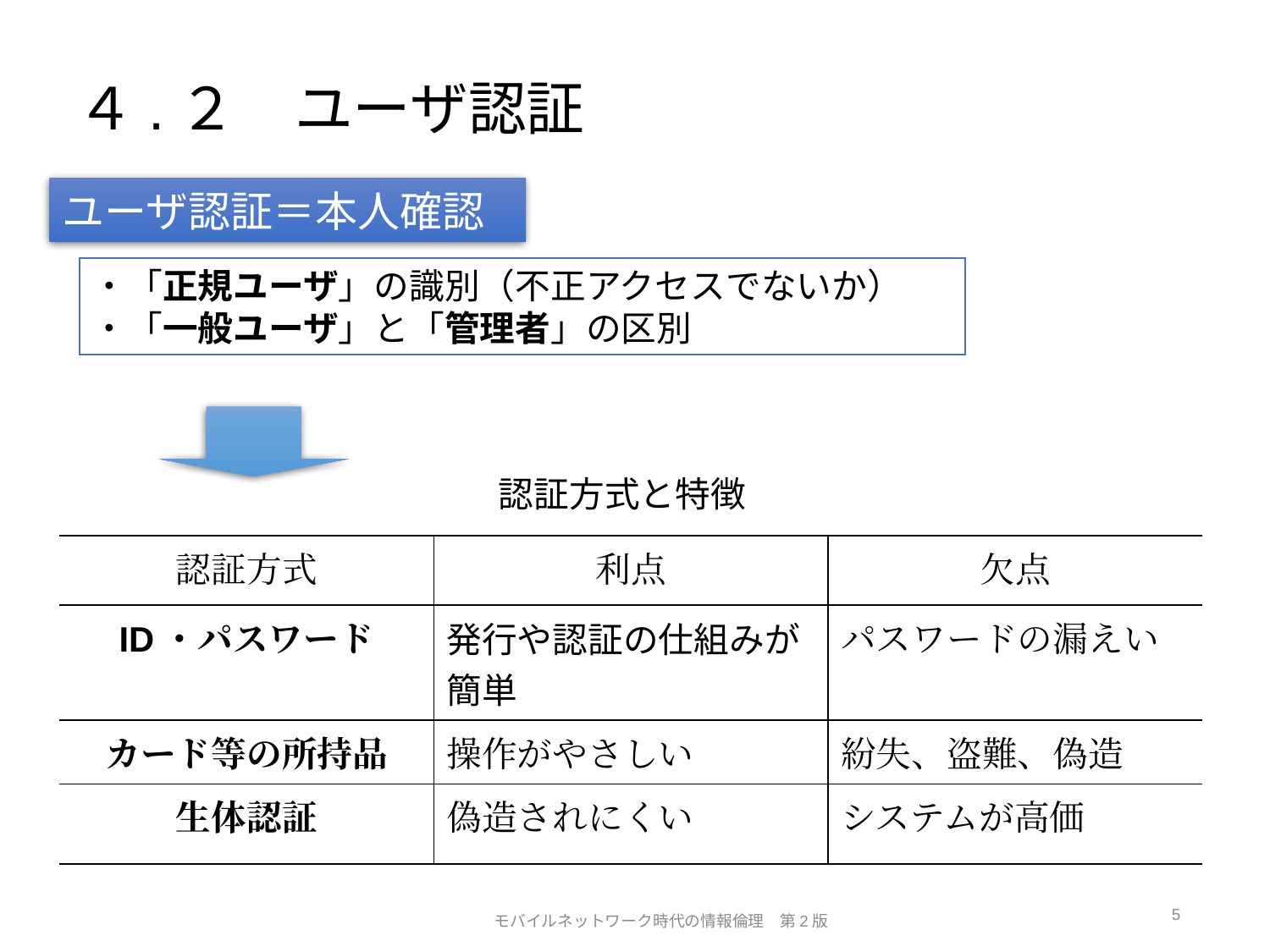

# ４.２　ユーザ認証
ユーザ認証＝本人確認
・「正規ユーザ」の識別（不正アクセスでないか）
・「一般ユーザ」と「管理者」の区別

認証方式と特徴
| 認証方式 | 利点 | 欠点 |
| --- | --- | --- |
| ID・パスワード | 発行や認証の仕組みが 簡単 | パスワードの漏えい |
| カード等の所持品 | 操作がやさしい | 紛失、盗難、偽造 |
| 生体認証 | 偽造されにくい | システムが高価 |
5
モバイルネットワーク時代の情報倫理　第2版